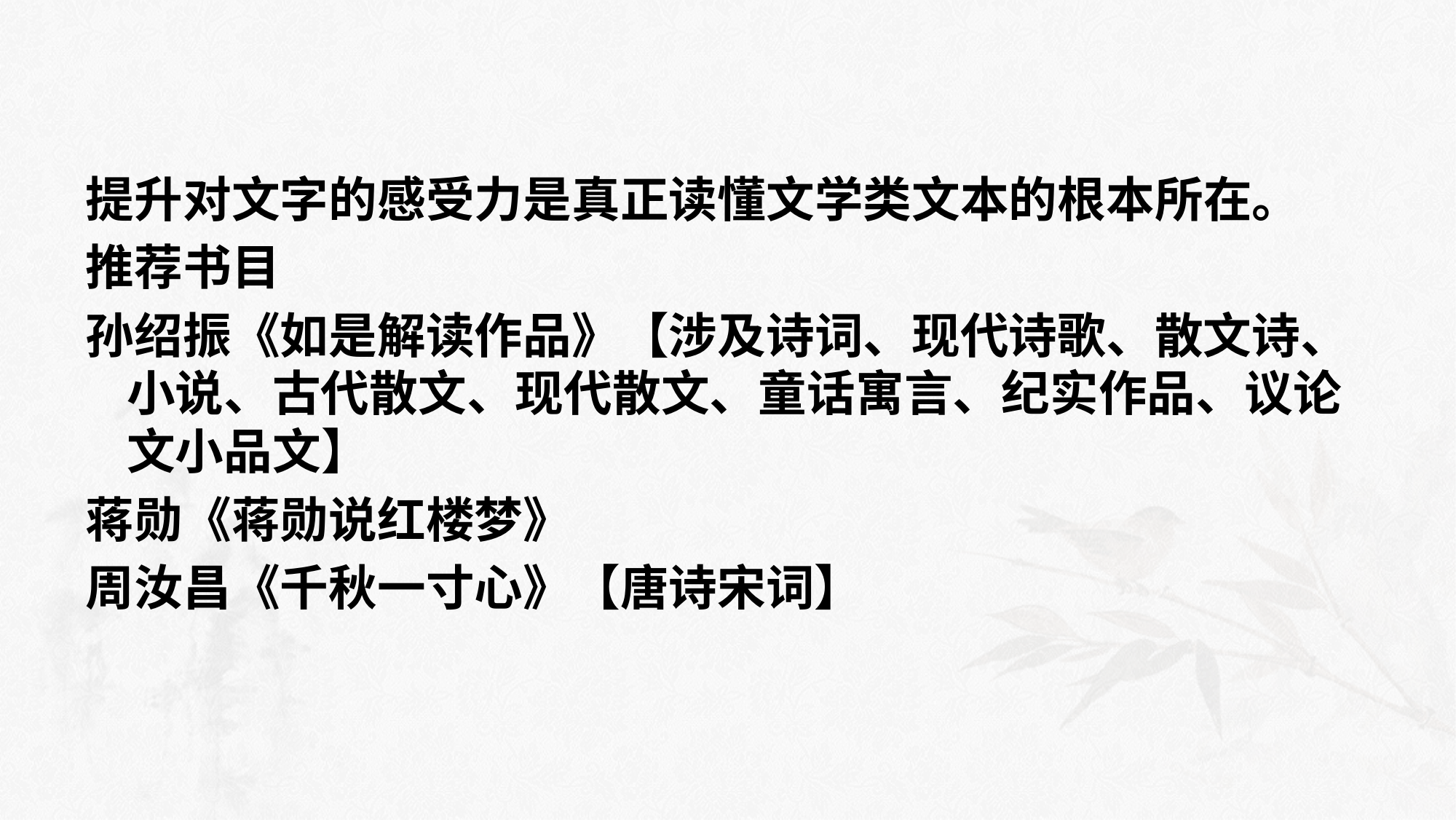

#
提升对文字的感受力是真正读懂文学类文本的根本所在。
推荐书目
孙绍振《如是解读作品》【涉及诗词、现代诗歌、散文诗、小说、古代散文、现代散文、童话寓言、纪实作品、议论文小品文】
蒋勋《蒋勋说红楼梦》
周汝昌《千秋一寸心》【唐诗宋词】